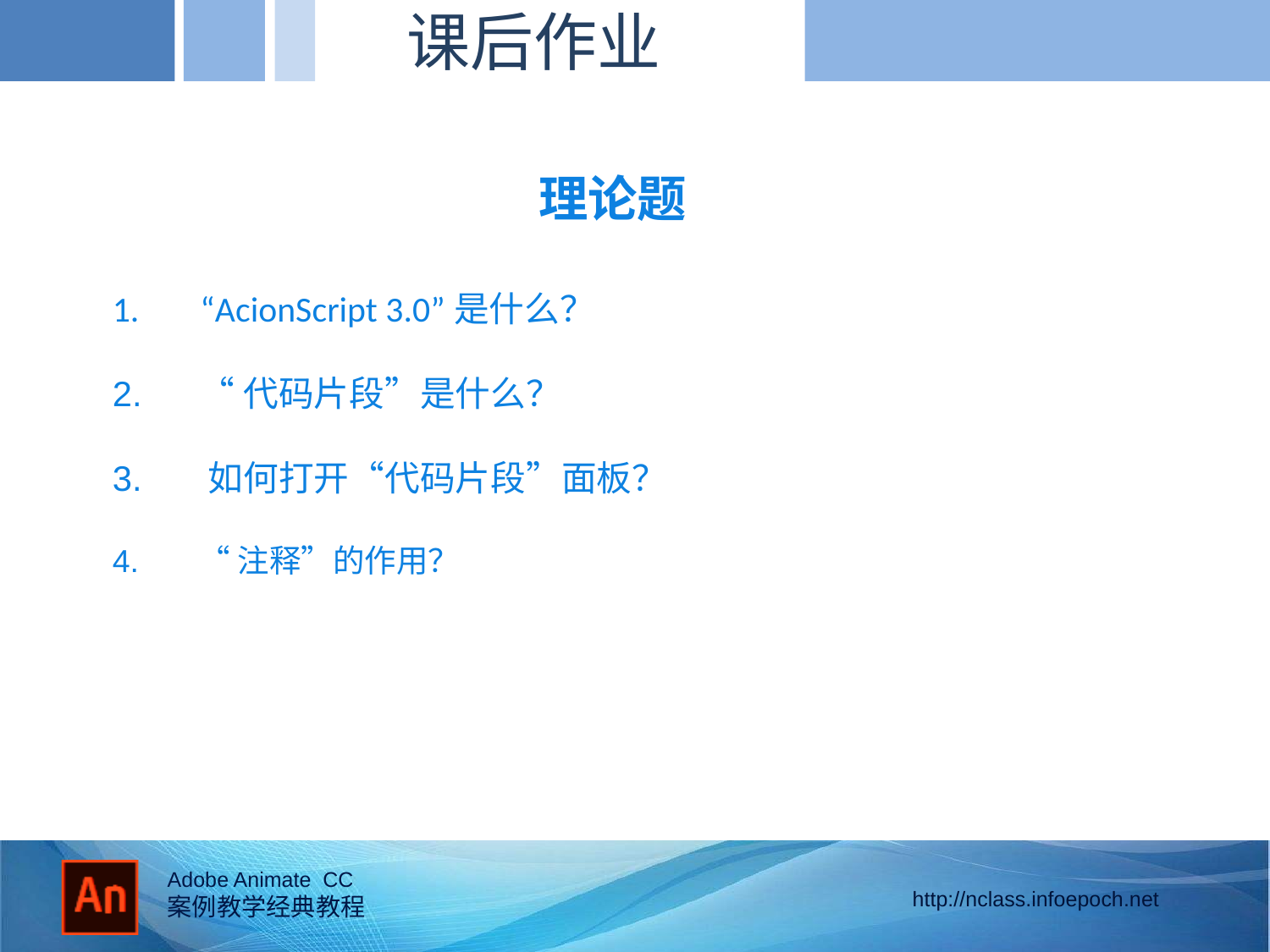

课后作业
的径向
理论题

   “AcionScript 3.0”是什么？

   “代码片段”是什么？

   如何打开“代码片段”面板？

     “注释”的作用？